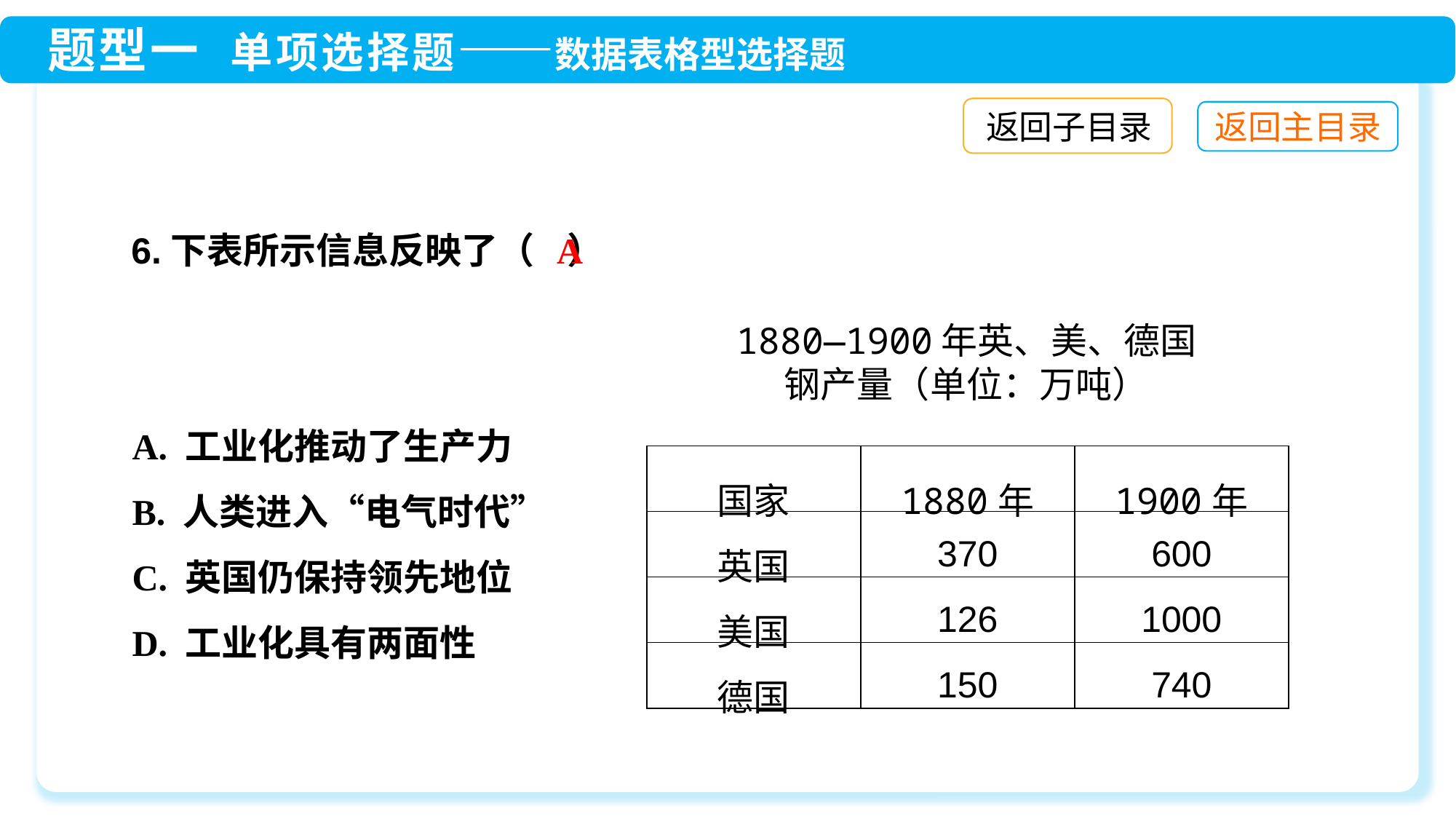

返回子目录
A
6.下表所示信息反映了（    ）
1880—1900年英、美、德国
钢产量（单位：万吨）
A. 工业化推动了生产力
B. 人类进入“电气时代”
C. 英国仍保持领先地位
D. 工业化具有两面性
| 国家 | 1880年 | 1900年 |
| --- | --- | --- |
| 英国 | 370 | 600 |
| 美国 | 126 | 1000 |
| 德国 | 150 | 740 |